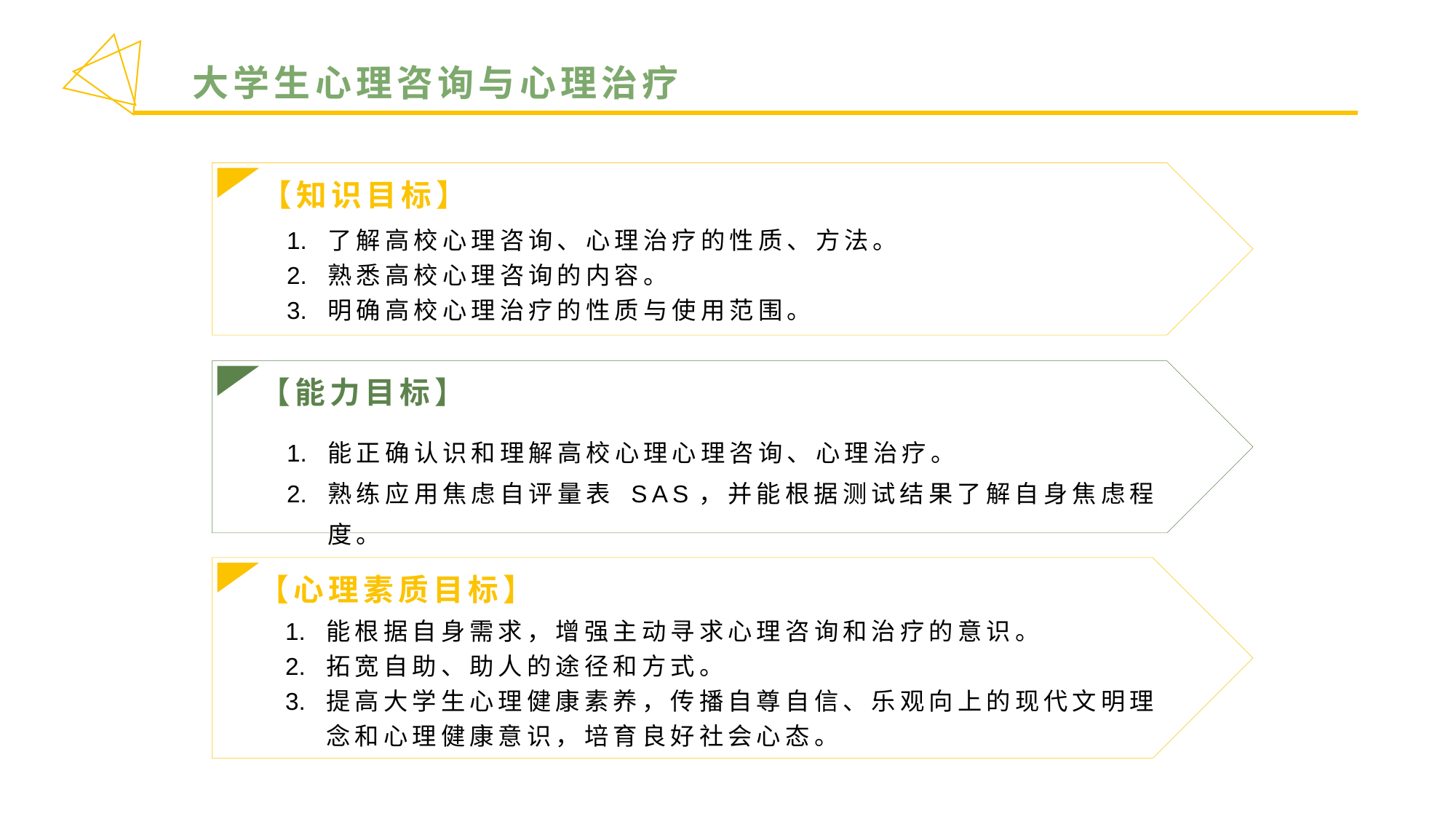

大学生心理咨询与心理治疗

【知识目标】
了解高校心理咨询、心理治疗的性质、方法。
熟悉高校心理咨询的内容。
明确高校心理治疗的性质与使用范围。

【能力目标】
能正确认识和理解高校心理心理咨询、心理治疗。
熟练应用焦虑自评量表 SAS，并能根据测试结果了解自身焦虑程度。

【心理素质目标】
能根据自身需求，增强主动寻求心理咨询和治疗的意识。
拓宽自助、助人的途径和方式。
提高大学生心理健康素养，传播自尊自信、乐观向上的现代文明理念和心理健康意识，培育良好社会心态。